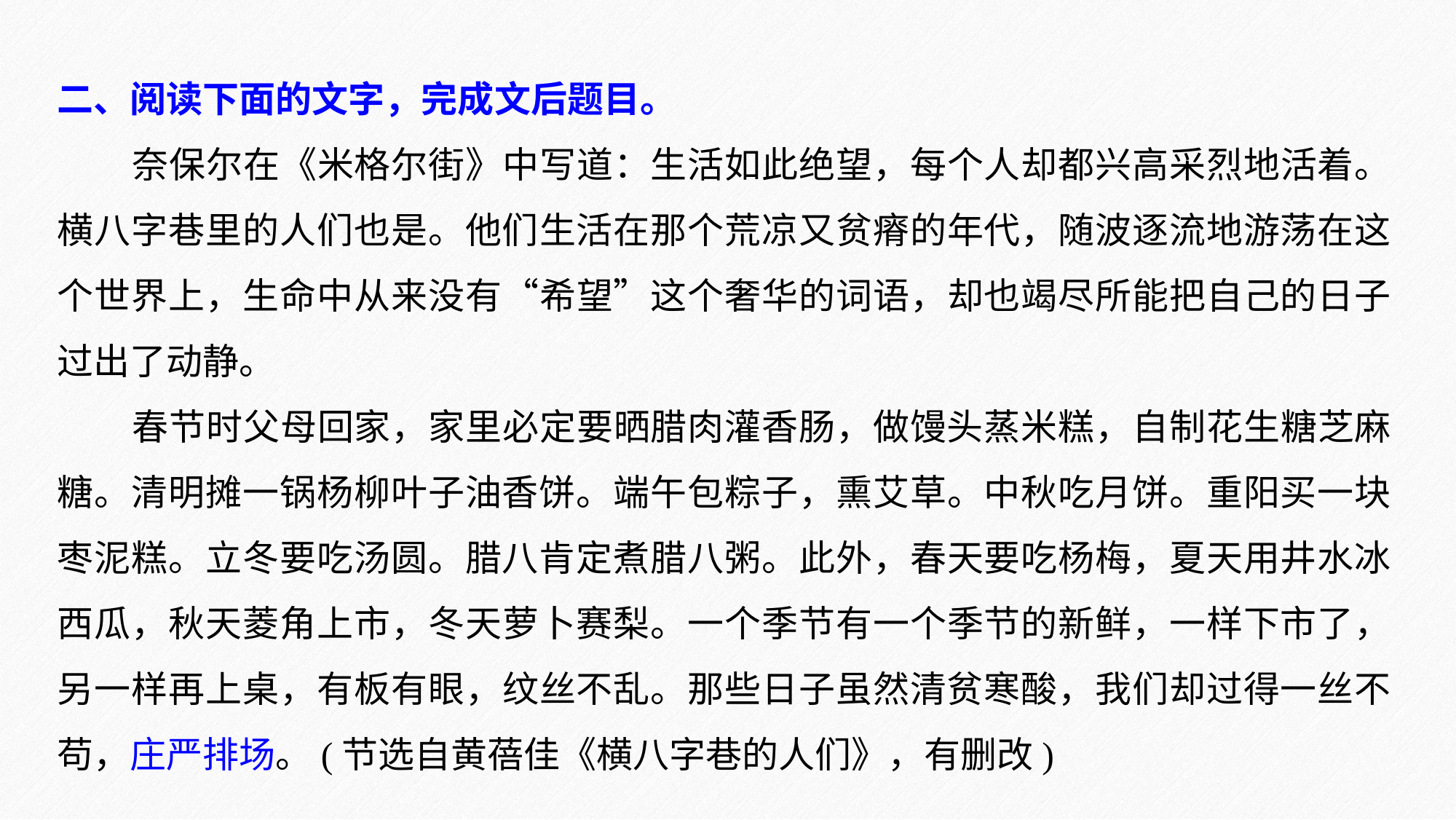

二、阅读下面的文字，完成文后题目。
奈保尔在《米格尔街》中写道：生活如此绝望，每个人却都兴高采烈地活着。横八字巷里的人们也是。他们生活在那个荒凉又贫瘠的年代，随波逐流地游荡在这个世界上，生命中从来没有“希望”这个奢华的词语，却也竭尽所能把自己的日子过出了动静。
春节时父母回家，家里必定要晒腊肉灌香肠，做馒头蒸米糕，自制花生糖芝麻糖。清明摊一锅杨柳叶子油香饼。端午包粽子，熏艾草。中秋吃月饼。重阳买一块枣泥糕。立冬要吃汤圆。腊八肯定煮腊八粥。此外，春天要吃杨梅，夏天用井水冰西瓜，秋天菱角上市，冬天萝卜赛梨。一个季节有一个季节的新鲜，一样下市了，另一样再上桌，有板有眼，纹丝不乱。那些日子虽然清贫寒酸，我们却过得一丝不苟，庄严排场。(节选自黄蓓佳《横八字巷的人们》，有删改)